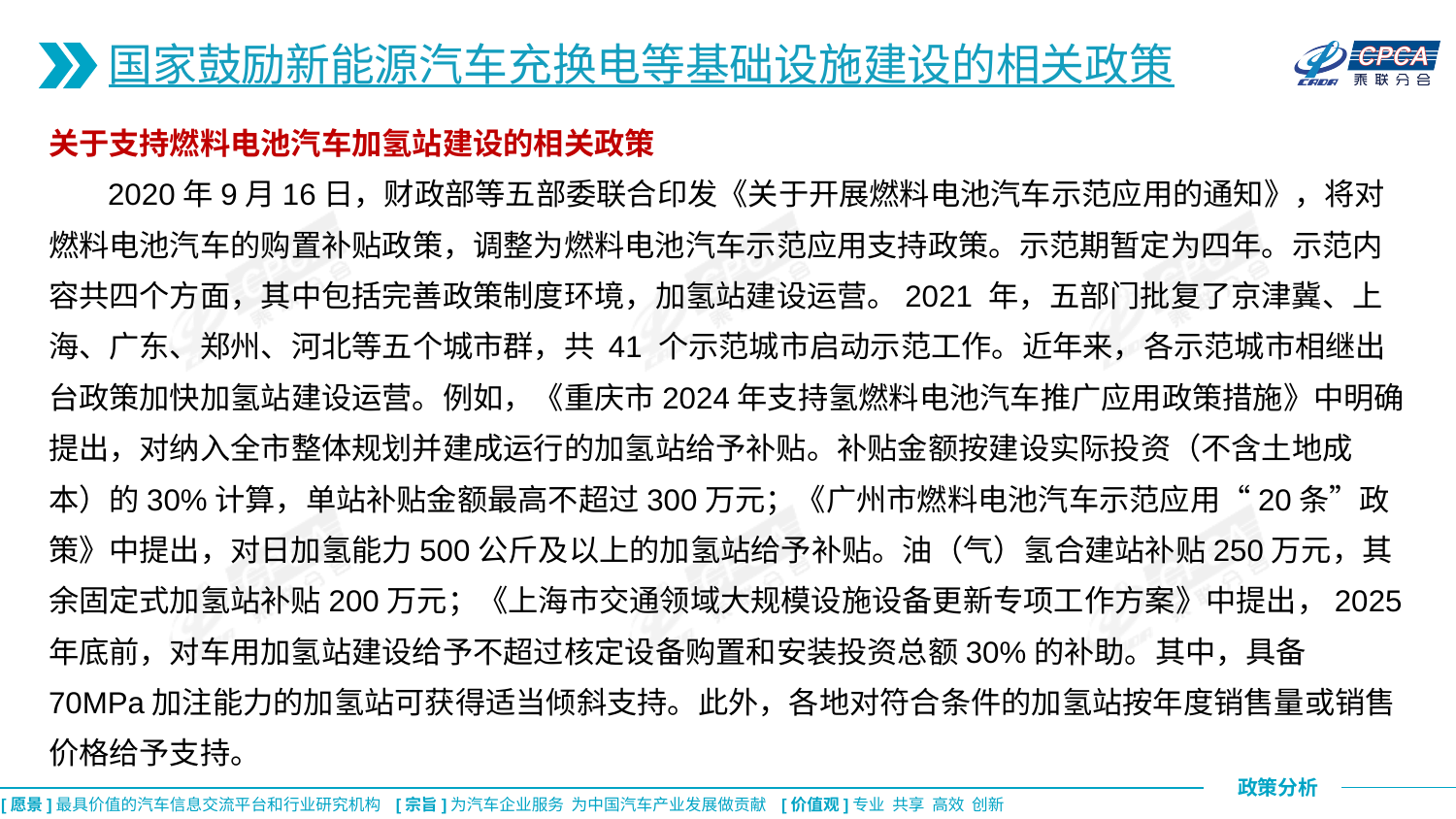

国家鼓励新能源汽车充换电等基础设施建设的相关政策
关于支持燃料电池汽车加氢站建设的相关政策
       2020年9月16日，财政部等五部委联合印发《关于开展燃料电池汽车示范应用的通知》，将对燃料电池汽车的购置补贴政策，调整为燃料电池汽车示范应用支持政策。示范期暂定为四年。示范内容共四个方面，其中包括完善政策制度环境，加氢站建设运营。2021 年，五部门批复了京津冀、上海、广东、郑州、河北等五个城市群，共 41 个示范城市启动示范工作。近年来，各示范城市相继出台政策加快加氢站建设运营。例如，《重庆市2024年支持氢燃料电池汽车推广应用政策措施》中明确提出，对纳入全市整体规划并建成运行的加氢站给予补贴。补贴金额按建设实际投资（不含土地成本）的30%计算，单站补贴金额最高不超过300万元；《广州市燃料电池汽车示范应用“20条”政策》中提出，对日加氢能力500公斤及以上的加氢站给予补贴。油（气）氢合建站补贴250万元，其余固定式加氢站补贴200万元；《上海市交通领域大规模设施设备更新专项工作方案》中提出，2025年底前，对车用加氢站建设给予不超过核定设备购置和安装投资总额30%的补助。其中，具备70MPa加注能力的加氢站可获得适当倾斜支持。此外，各地对符合条件的加氢站按年度销售量或销售价格给予支持。